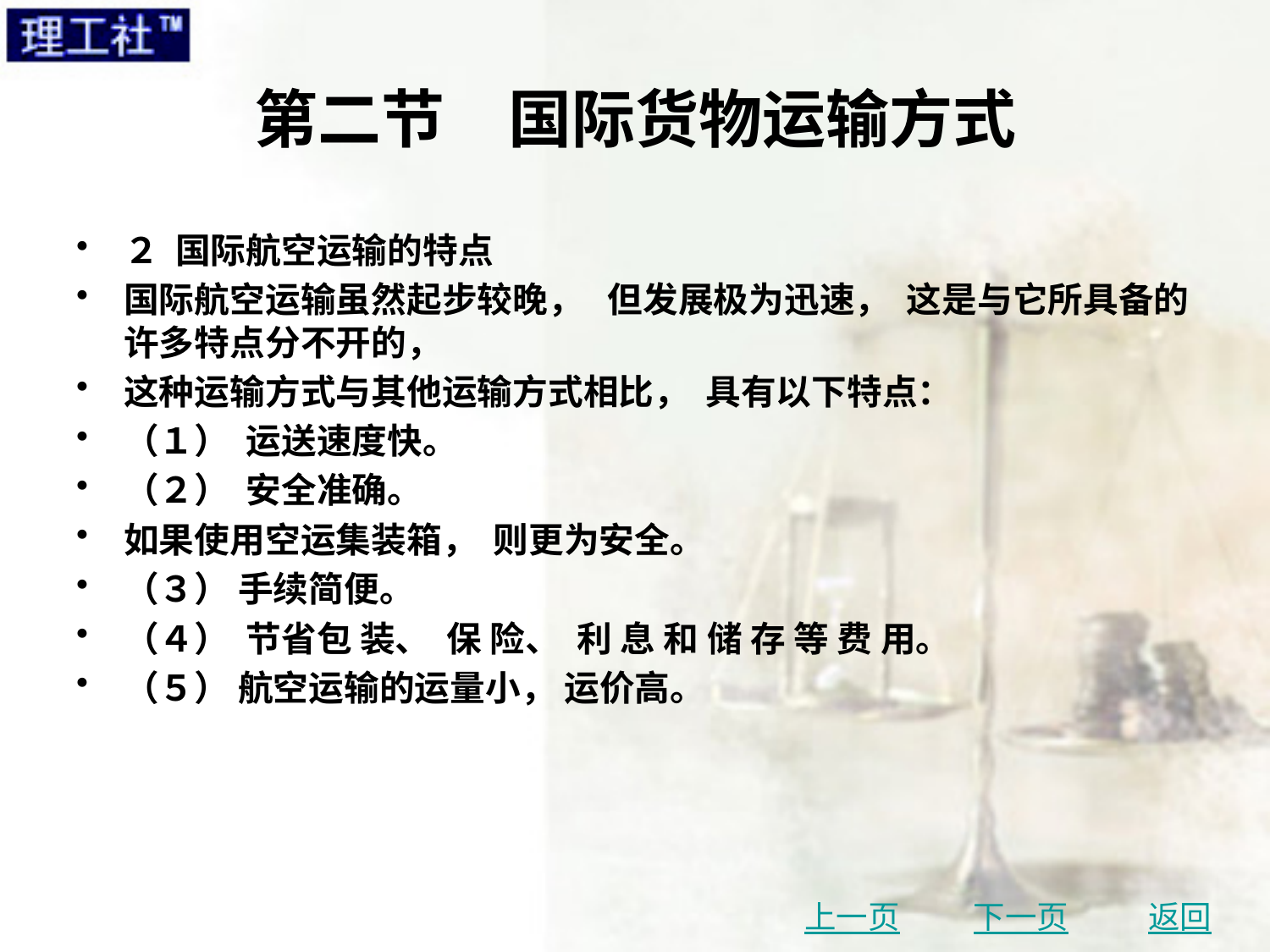

# 第二节　国际货物运输方式
２  国际航空运输的特点
国际航空运输虽然起步较晚，   但发展极为迅速，  这是与它所具备的许多特点分不开的，
这种运输方式与其他运输方式相比，  具有以下特点：
（１）  运送速度快。
（２）  安全准确。
如果使用空运集装箱，  则更为安全。
（３） 手续简便。
（４）  节省包 装、  保 险、  利 息 和 储 存 等 费 用。
（５） 航空运输的运量小， 运价高。
上一页
下一页
返回